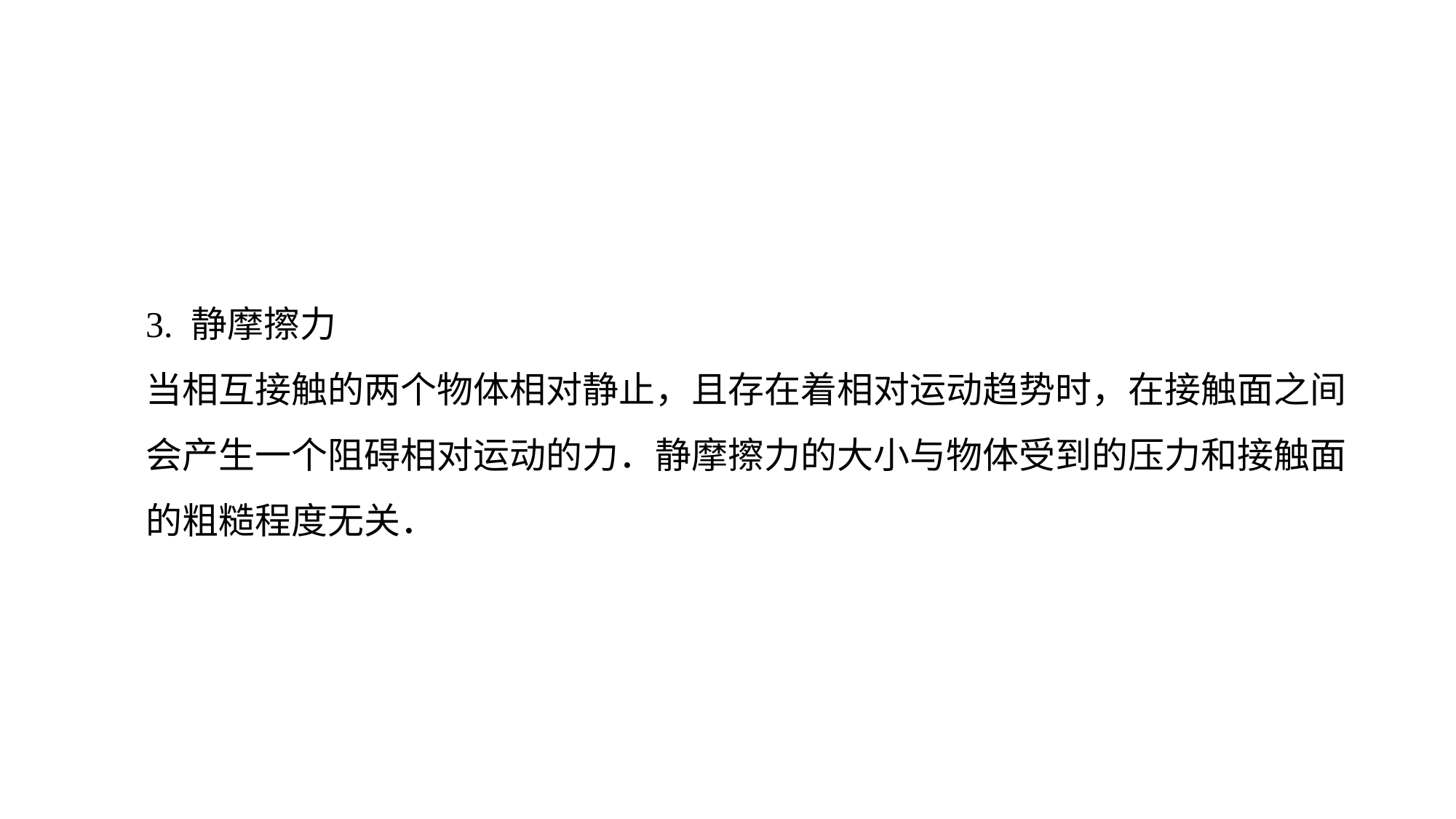

3. 静摩擦力当相互接触的两个物体相对静止，且存在着相对运动趋势时，在接触面之间会产生一个阻碍相对运动的力．静摩擦力的大小与物体受到的压力和接触面的粗糙程度无关．